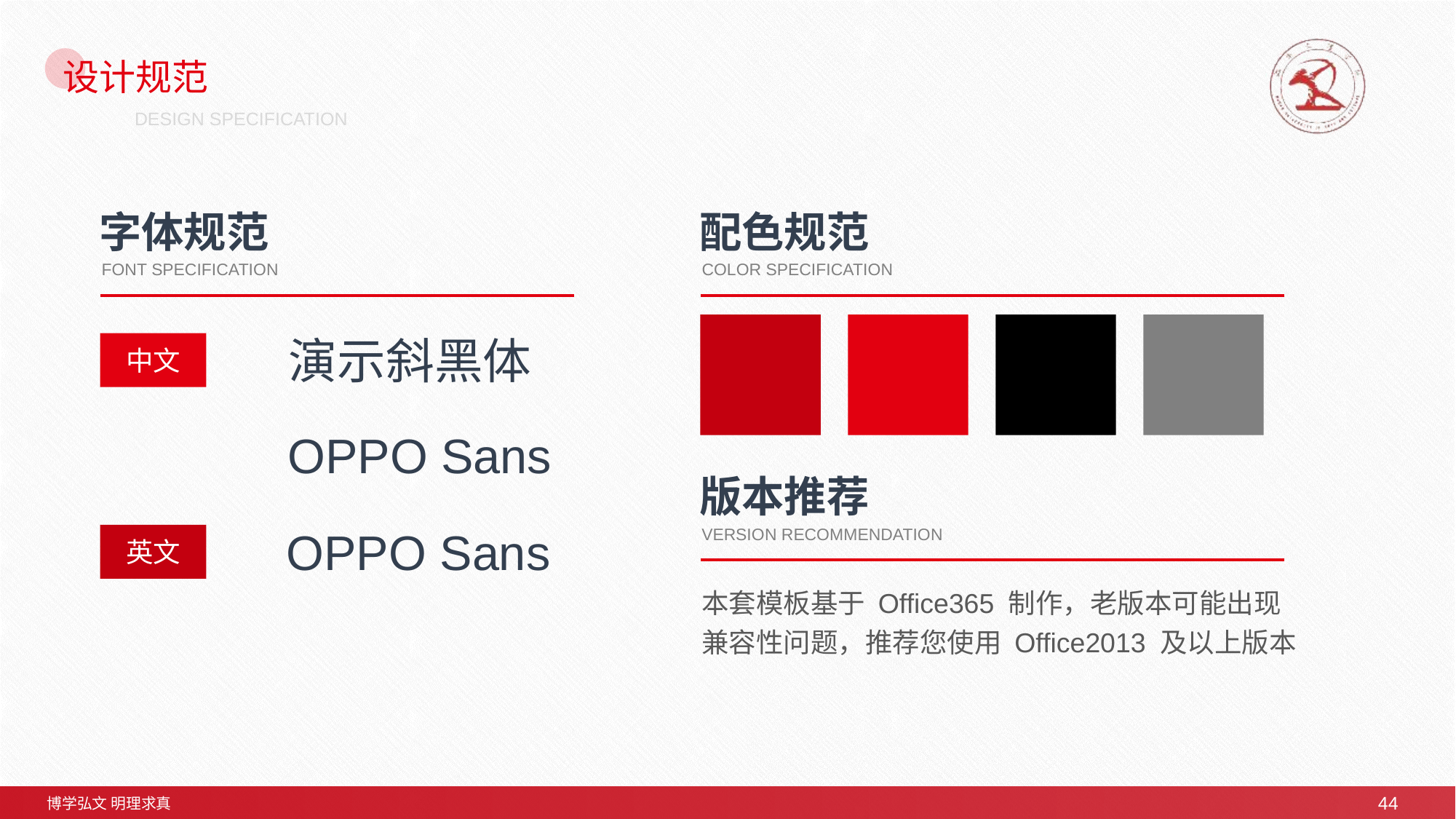

# 设计规范
DESIGN SPECIFICATION
字体规范
配色规范
FONT SPECIFICATION
COLOR SPECIFICATION

演示斜黑体
中文
OPPO Sans
版本推荐
OPPO Sans
英文
VERSION RECOMMENDATION
本套模板基于 Office365 制作，老版本可能出现兼容性问题，推荐您使用 Office2013 及以上版本